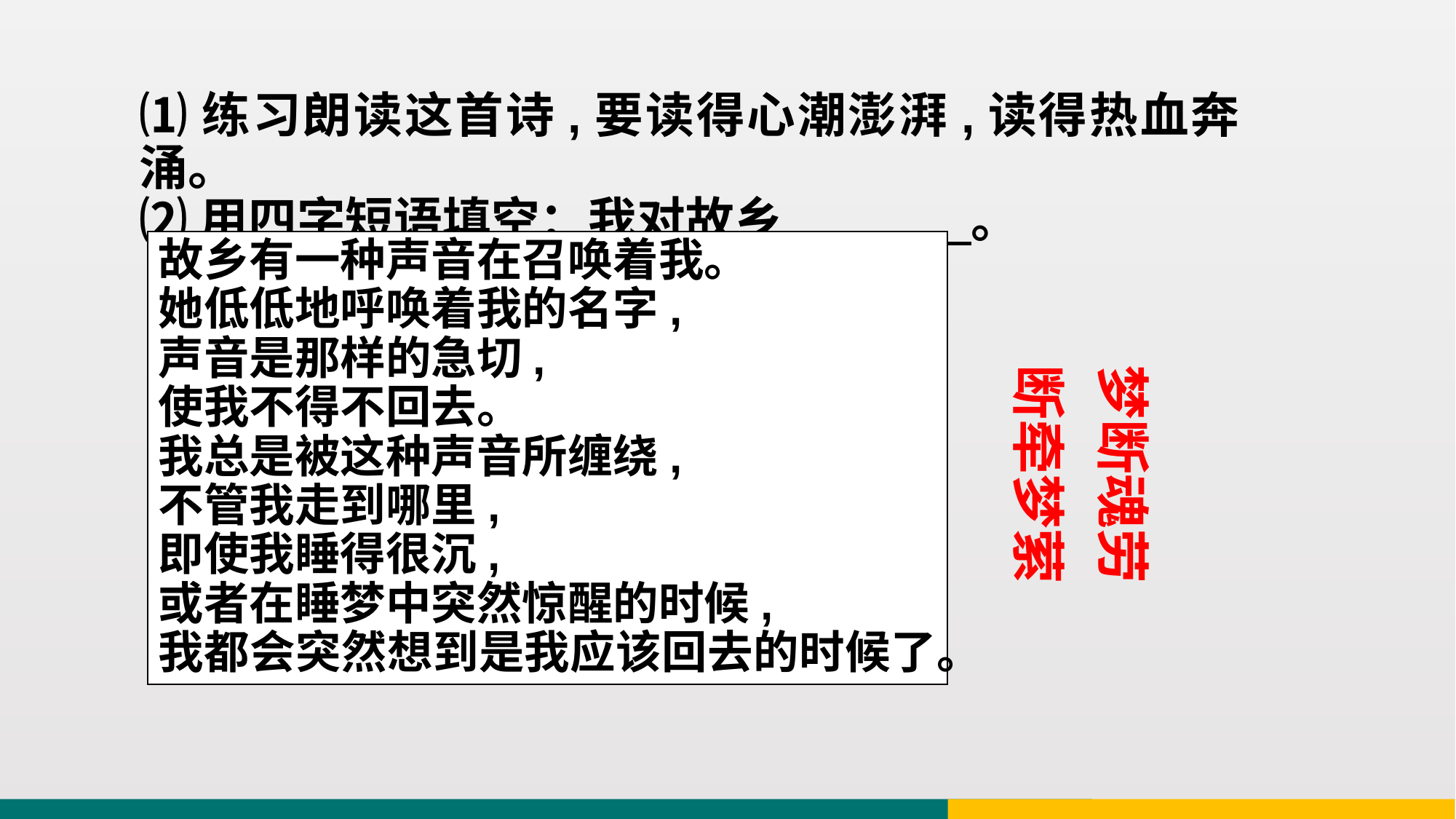

⑴练习朗读这首诗,要读得心潮澎湃,读得热血奔涌。
⑵用四字短语填空：我对故乡                 。
故乡有一种声音在召唤着我。
她低低地呼唤着我的名字,
声音是那样的急切,
使我不得不回去。
我总是被这种声音所缠绕,
不管我走到哪里,
即使我睡得很沉,
或者在睡梦中突然惊醒的时候,
我都会突然想到是我应该回去的时候了。

断牵梦萦
梦断魂劳